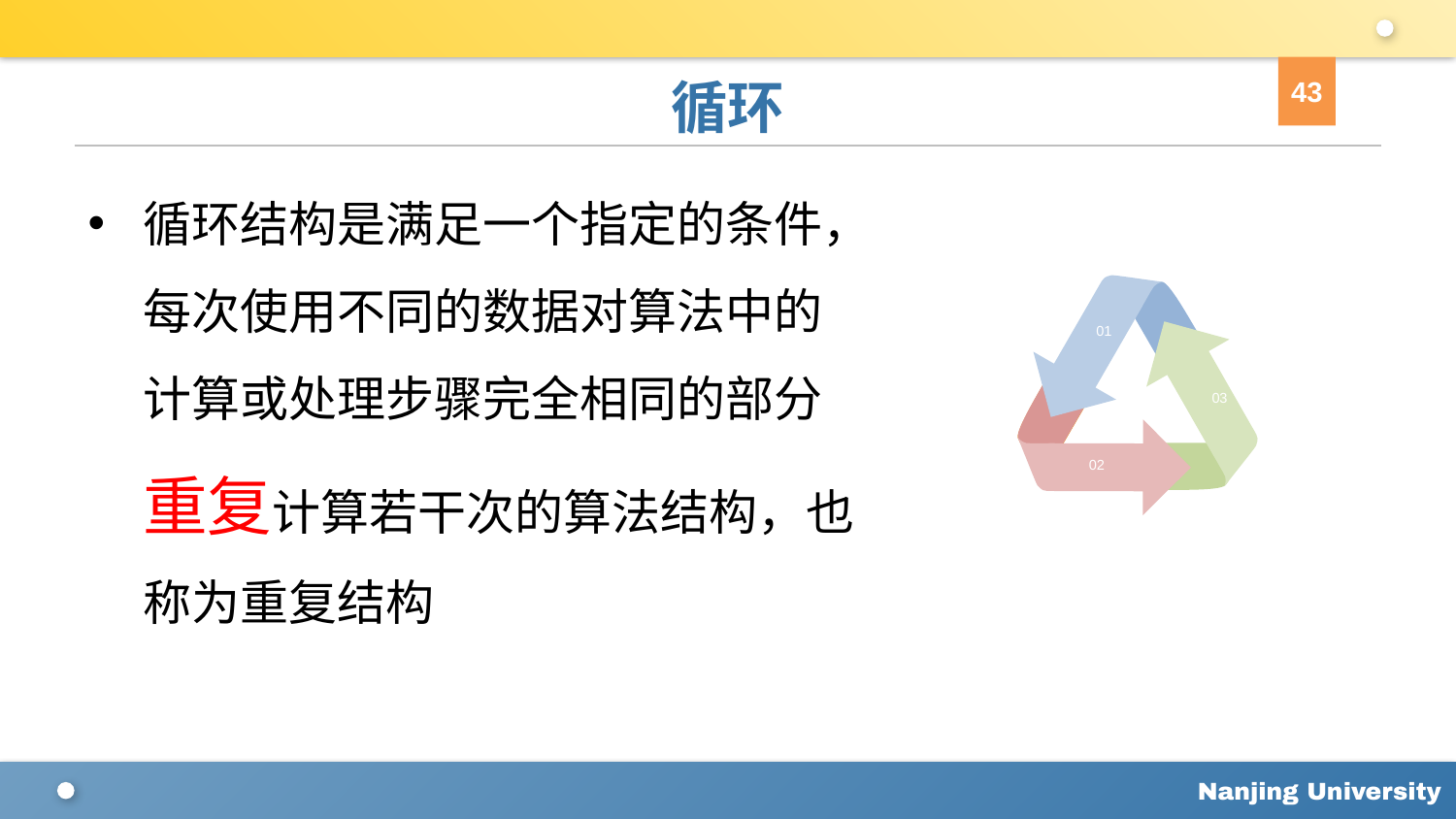

43
# 循环
循环结构是满足一个指定的条件，每次使用不同的数据对算法中的计算或处理步骤完全相同的部分重复计算若干次的算法结构，也称为重复结构

01
03

02